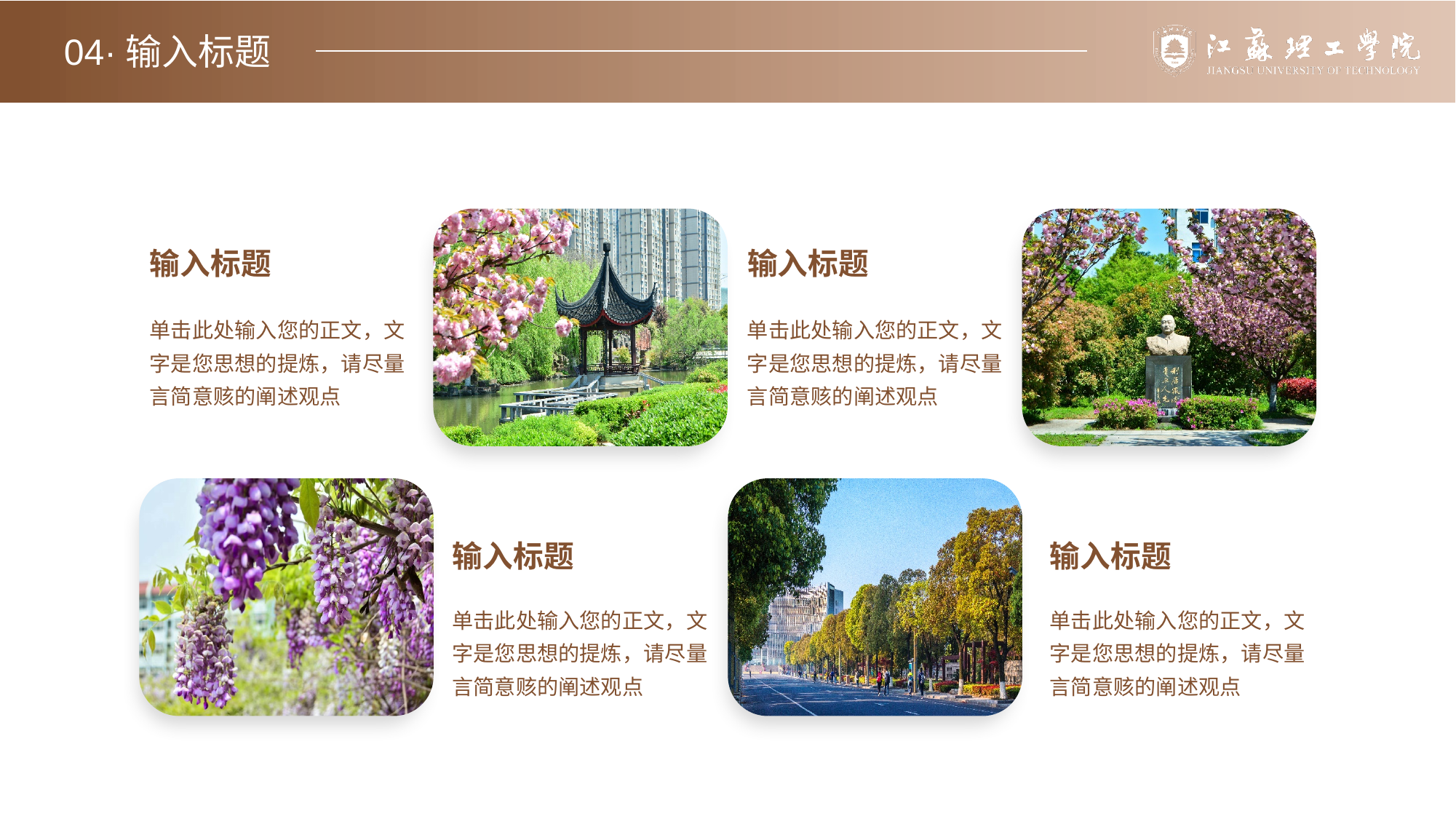

04·输入标题

输入标题
单击此处输入您的正文，文字是您思想的提炼，请尽量言简意赅的阐述观点
输入标题
单击此处输入您的正文，文字是您思想的提炼，请尽量言简意赅的阐述观点
输入标题
单击此处输入您的正文，文字是您思想的提炼，请尽量言简意赅的阐述观点
输入标题
单击此处输入您的正文，文字是您思想的提炼，请尽量言简意赅的阐述观点